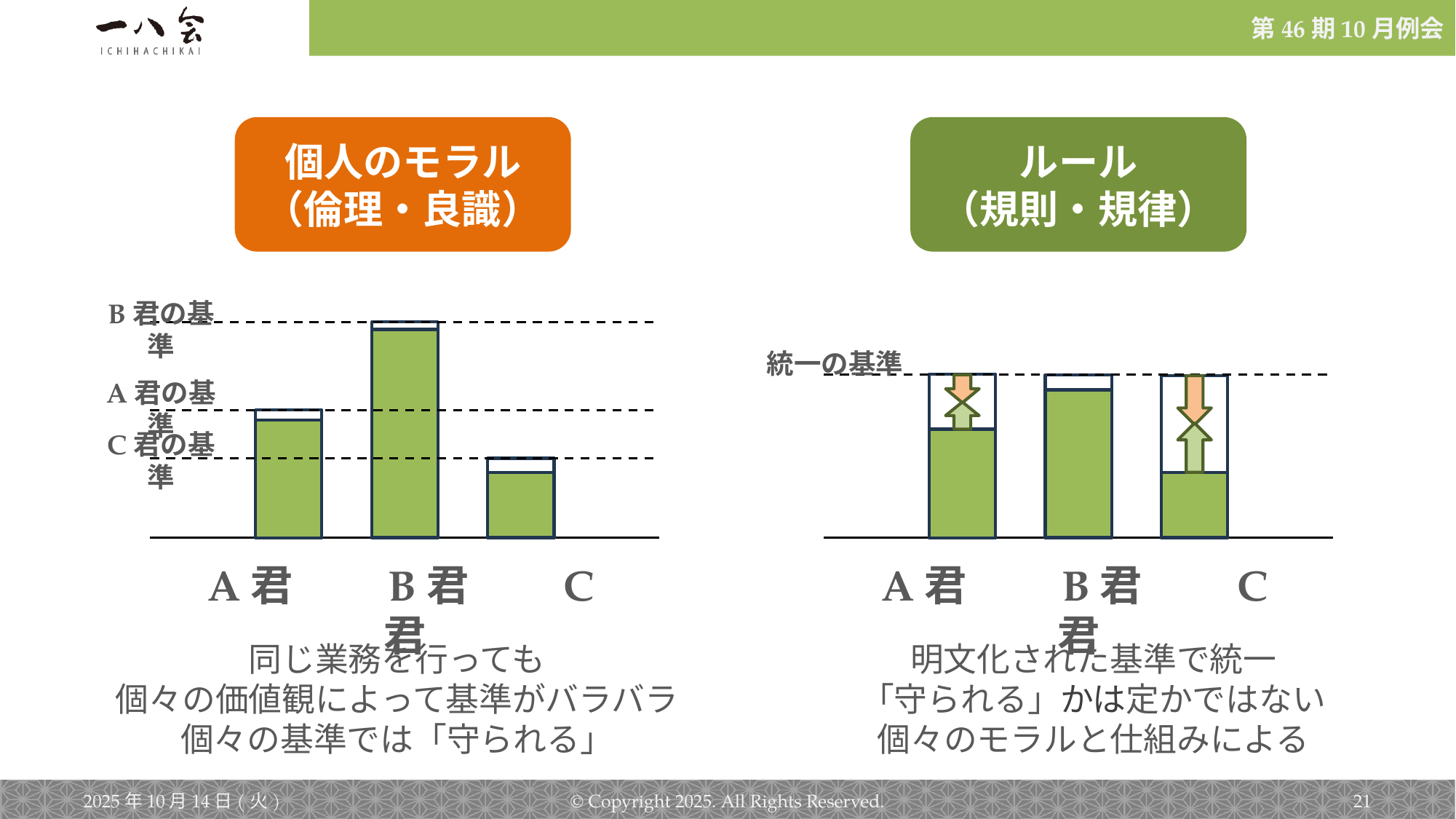

個人のモラル
（倫理・良識）
ルール
（規則・規律）
B君の基準

統一の基準
A君の基準

C君の基準

A君　　B君　　C君
A君　　B君　　C君
同じ業務を行っても
個々の価値観によって基準がバラバラ
個々の基準では「守られる」
明文化された基準で統一
「守られる」かは定かではない
個々のモラルと仕組みによる
2025年10月14日(火)
© Copyright 2025. All Rights Reserved.
21